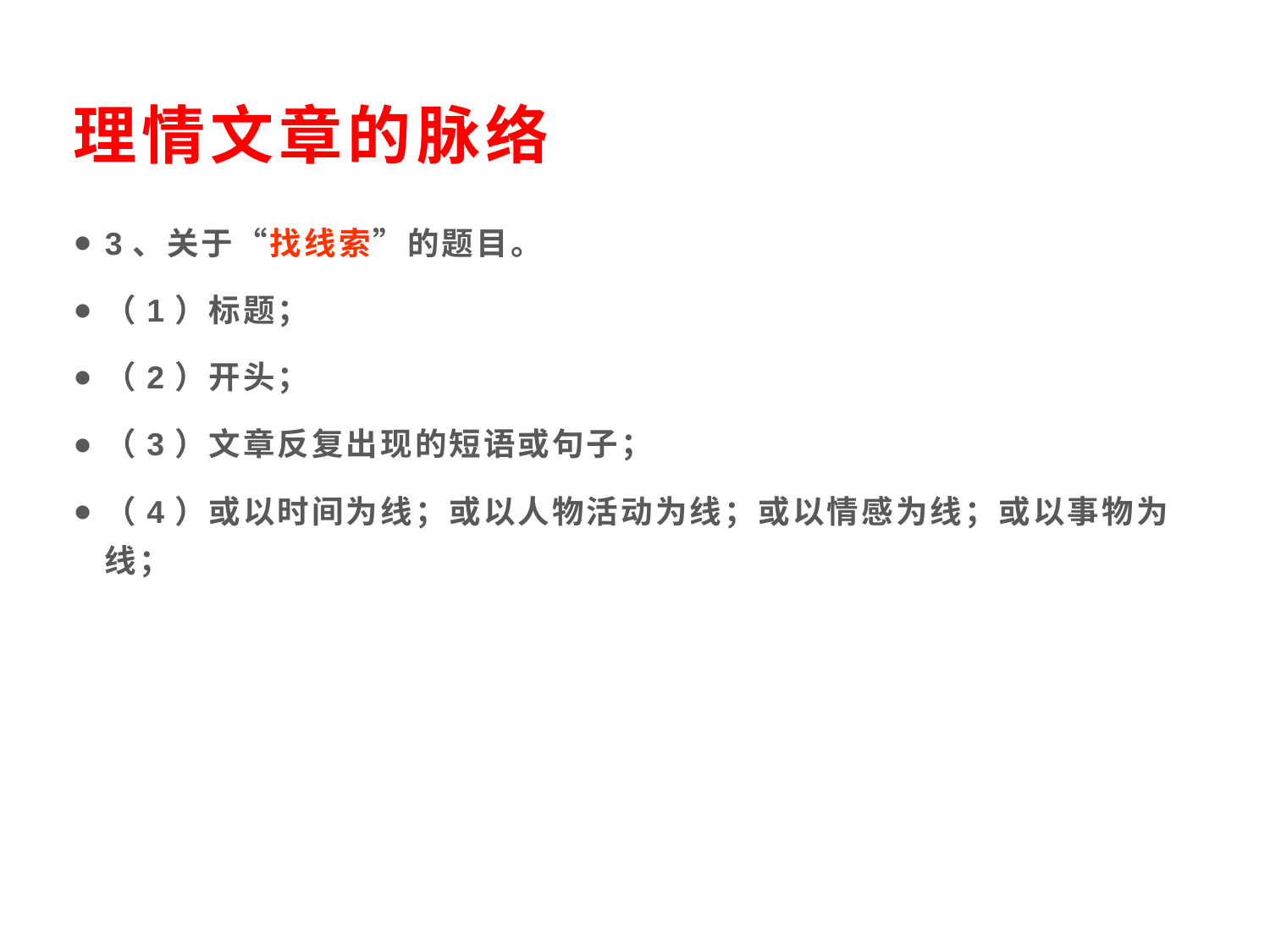

理情文章的脉络
3、关于“找线索”的题目。
（1）标题；
（2）开头；
（3）文章反复出现的短语或句子；
（4）或以时间为线；或以人物活动为线；或以情感为线；或以事物为线；
4